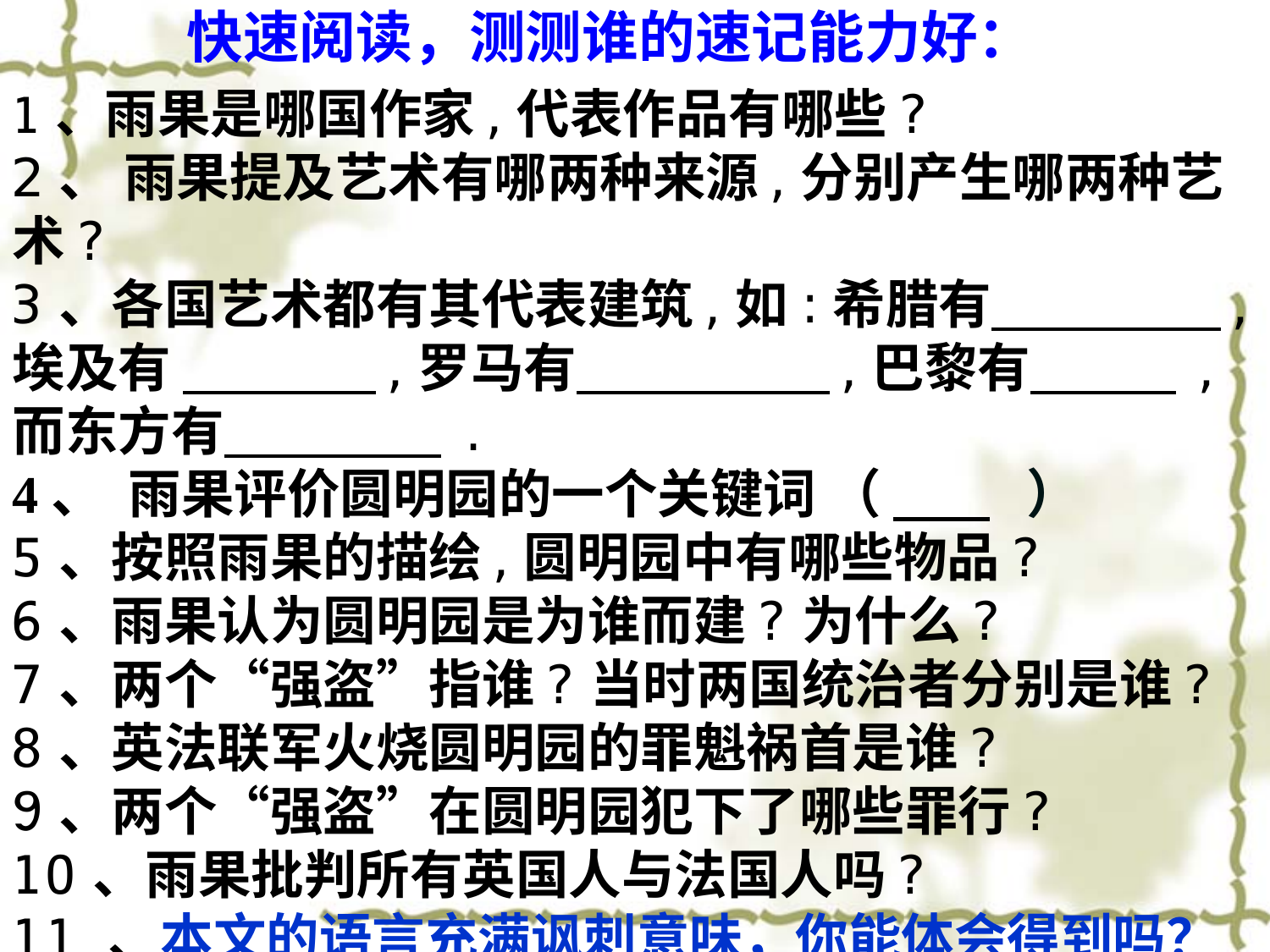

快速阅读，测测谁的速记能力好：z···x···xk

1、雨果是哪国作家,代表作品有哪些?
2、 雨果提及艺术有哪两种来源,分别产生哪两种艺术?
3、各国艺术都有其代表建筑,如:希腊有                   ,埃及有                 ,罗马有                     ,巴黎有             ,而东方有                   .
4、  雨果评价圆明园的一个关键词 （            ）
5、按照雨果的描绘,圆明园中有哪些物品?
6、雨果认为圆明园是为谁而建?为什么?
7、两个“强盗”指谁?当时两国统治者分别是谁?
8、英法联军火烧圆明园的罪魁祸首是谁?
9、两个“强盗”在圆明园犯下了哪些罪行?
10、雨果批判所有英国人与法国人吗?
11 、本文的语言充满讽刺意味，你能体会得到吗？